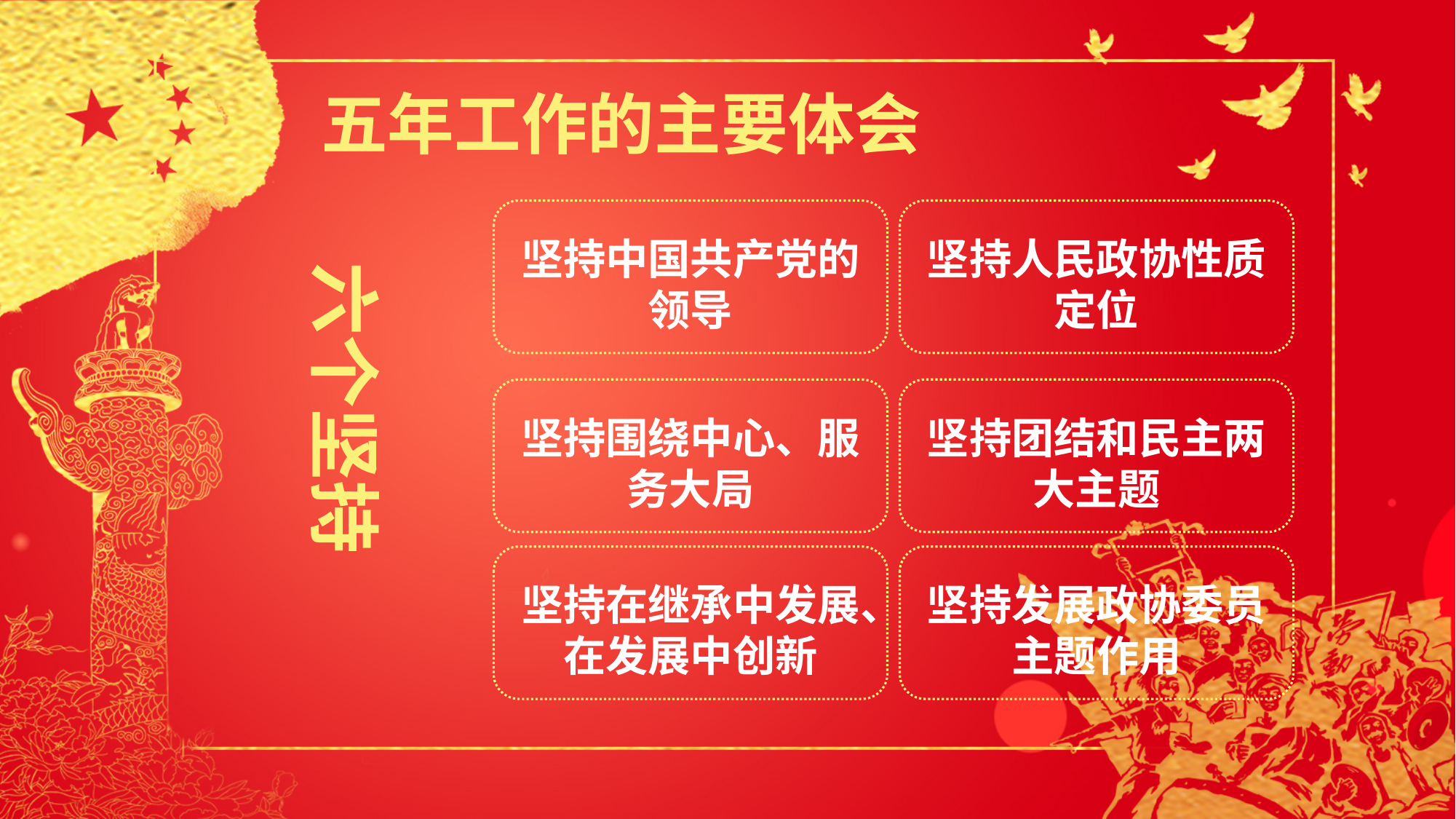

五年工作的主要体会

坚持中国共产党的领导
坚持人民政协性质定位
六个坚持

坚持围绕中心、服务大局
坚持团结和民主两大主题

坚持在继承中发展、在发展中创新
坚持发展政协委员主题作用